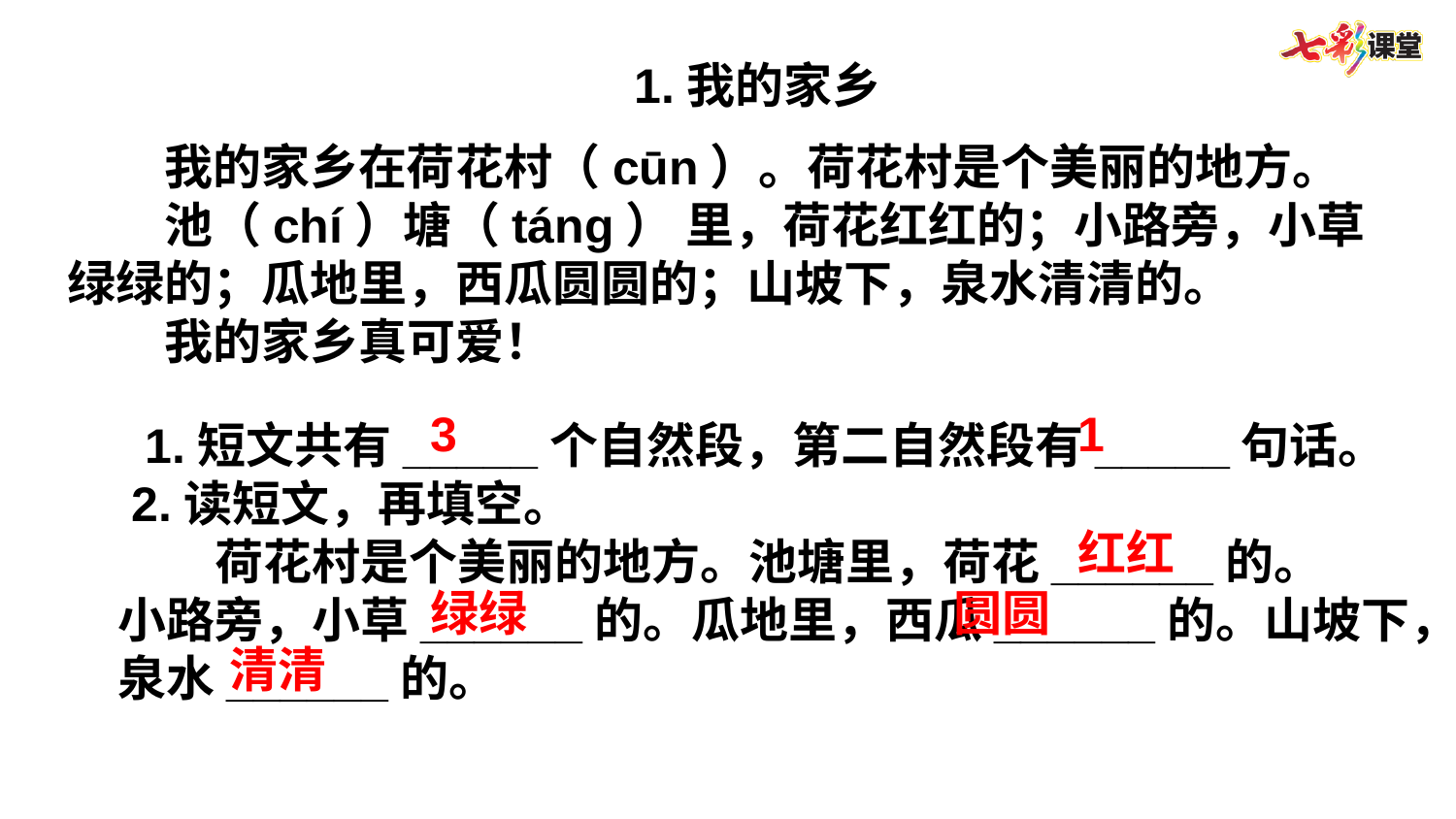

1.我的家乡
　　我的家乡在荷花村（cūn）。荷花村是个美丽的地方。
　　池（chí）塘（táng） 里，荷花红红的；小路旁，小草绿绿的；瓜地里，西瓜圆圆的；山坡下，泉水清清的。
　　我的家乡真可爱！
3
1
  1.短文共有_____个自然段，第二自然段有_____句话。
 2.读短文，再填空。
　　荷花村是个美丽的地方。池塘里，荷花______的。
小路旁，小草______的。瓜地里，西瓜______的。山坡下，泉水______的。
红红
绿绿
圆圆
清清